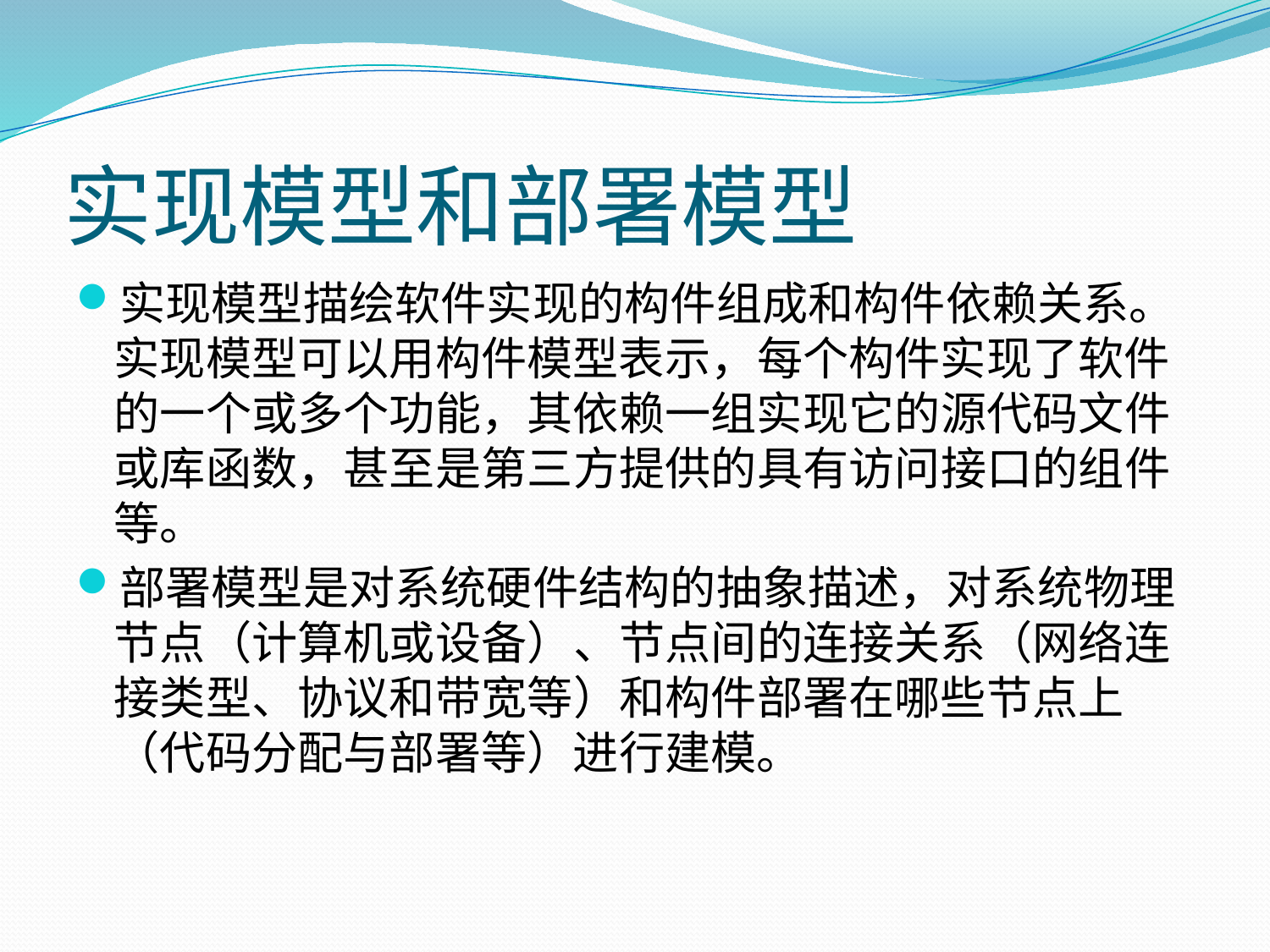

# 实现模型和部署模型
实现模型描绘软件实现的构件组成和构件依赖关系。实现模型可以用构件模型表示，每个构件实现了软件的一个或多个功能，其依赖一组实现它的源代码文件或库函数，甚至是第三方提供的具有访问接口的组件等。
部署模型是对系统硬件结构的抽象描述，对系统物理节点（计算机或设备）、节点间的连接关系（网络连接类型、协议和带宽等）和构件部署在哪些节点上（代码分配与部署等）进行建模。